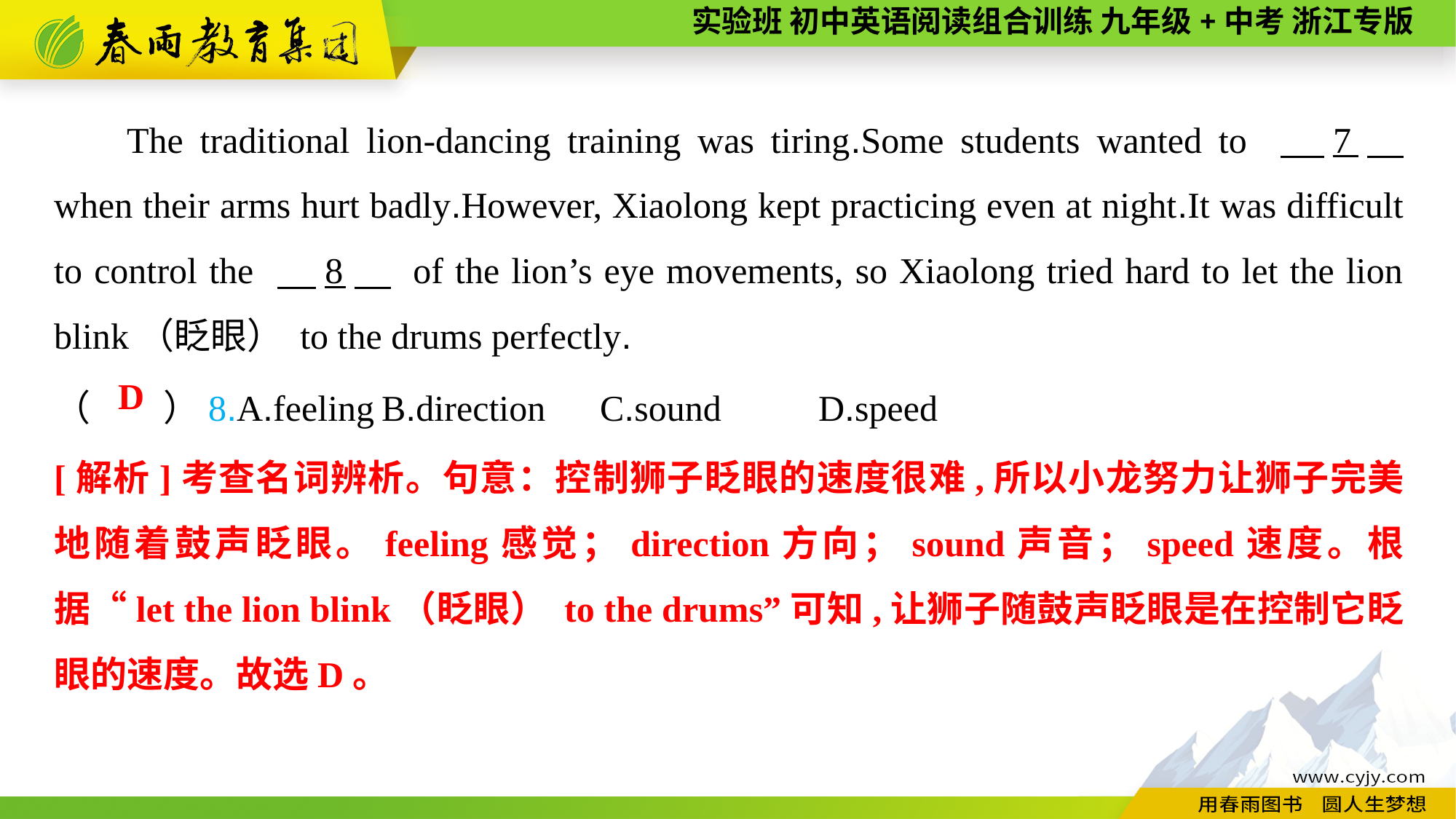

The traditional lion-dancing training was tiring.Some students wanted to 　7　 when their arms hurt badly.However, Xiaolong kept practicing even at night.It was difficult to control the 　8　 of the lion’s eye movements, so Xiaolong tried hard to let the lion blink（眨眼） to the drums perfectly.
（　　）8.A.feeling	B.direction	C.sound	D.speed
D
[解析]考查名词辨析。句意：控制狮子眨眼的速度很难,所以小龙努力让狮子完美地随着鼓声眨眼。feeling感觉；direction方向；sound声音；speed速度。根据“let the lion blink（眨眼） to the drums”可知,让狮子随鼓声眨眼是在控制它眨眼的速度。故选D。